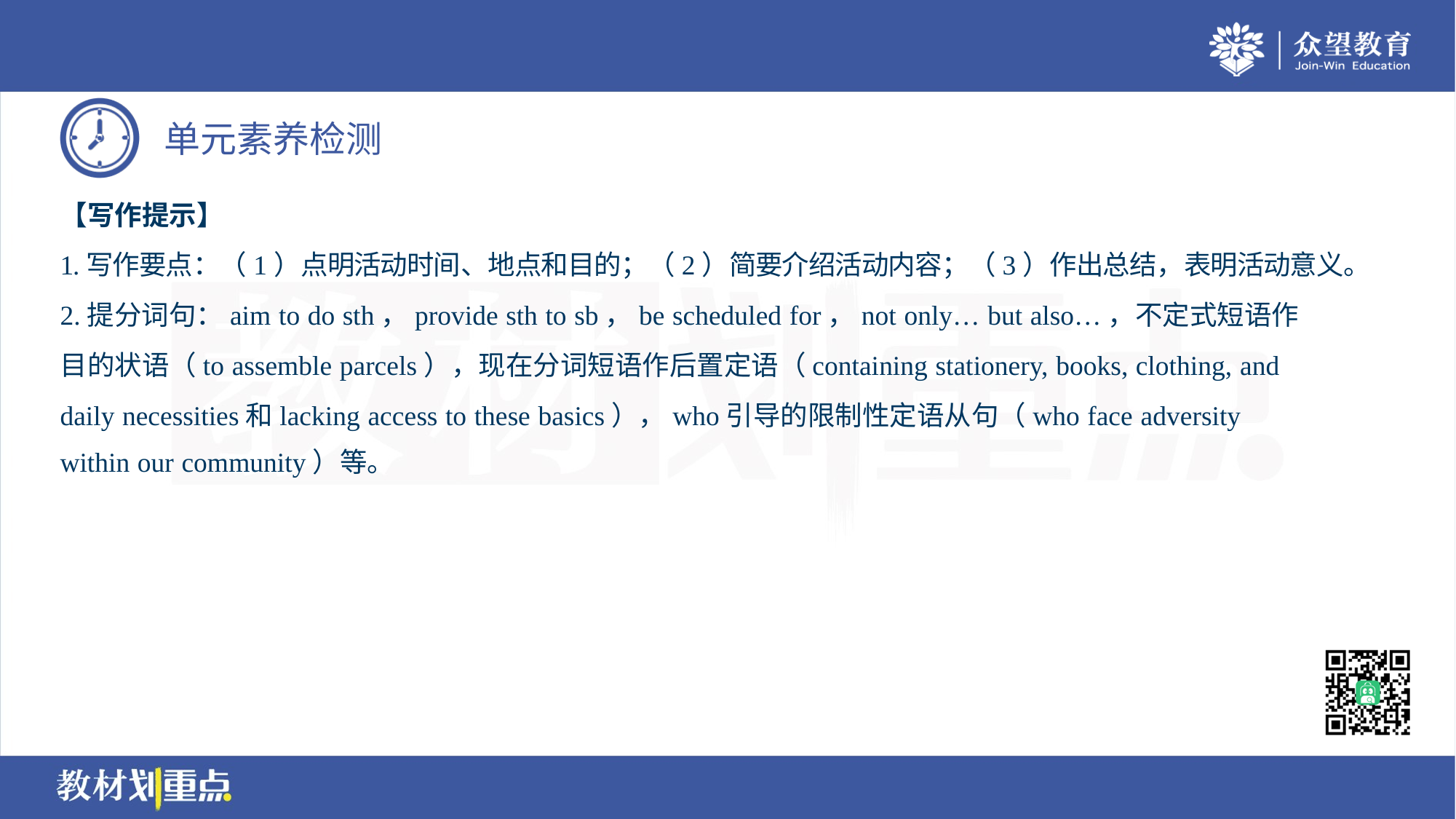

【写作提示】
1.写作要点：（1）点明活动时间、地点和目的；（2）简要介绍活动内容；（3）作出总结，表明活动意义。
2.提分词句：aim to do sth，provide sth to sb，be scheduled for，not only… but also…，不定式短语作
目的状语（to assemble parcels），现在分词短语作后置定语（containing stationery, books, clothing, and
daily necessities和lacking access to these basics），who引导的限制性定语从句（who face adversity
within our community）等。